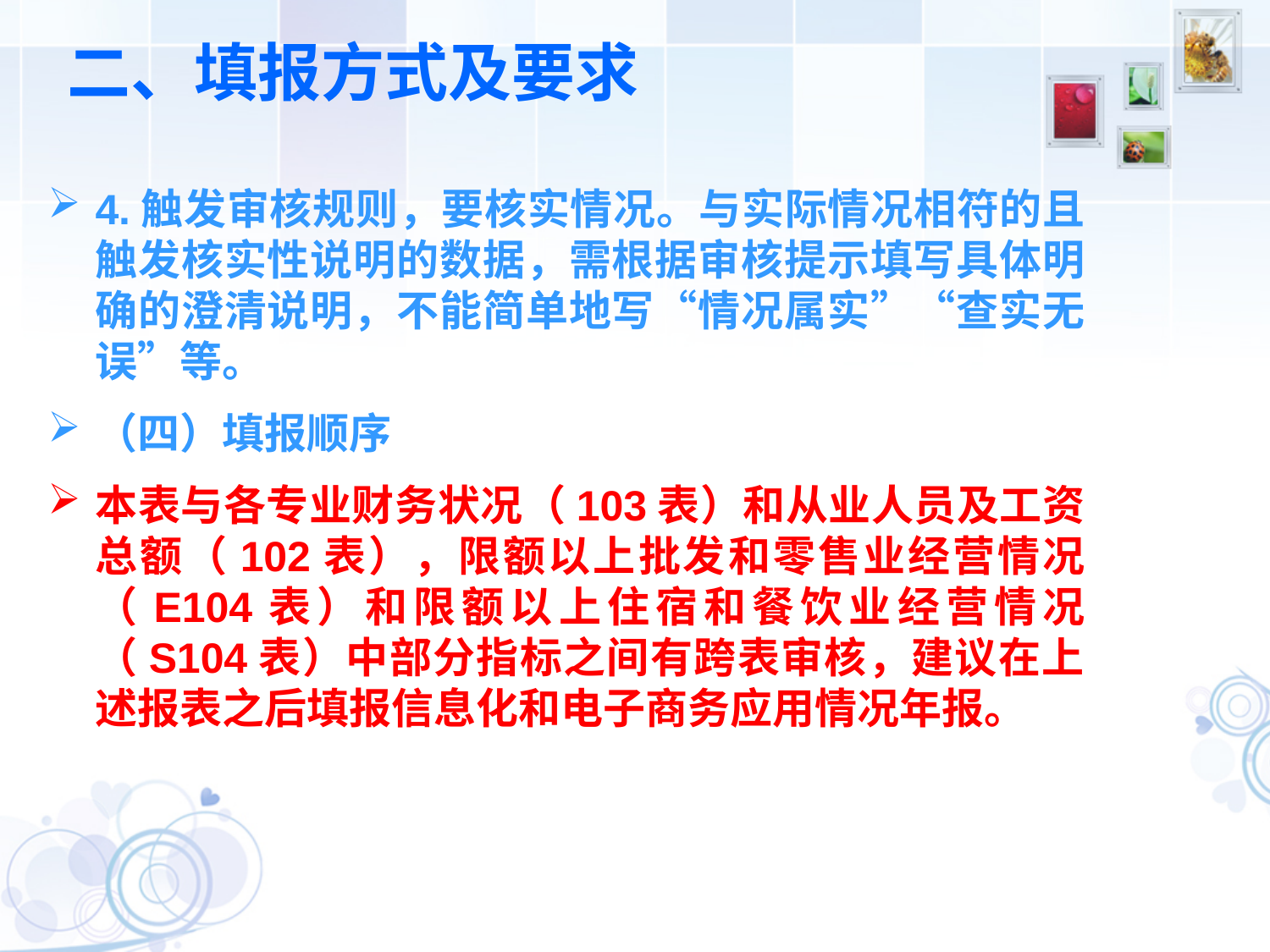

# 二、填报方式及要求
4.触发审核规则，要核实情况。与实际情况相符的且触发核实性说明的数据，需根据审核提示填写具体明确的澄清说明，不能简单地写“情况属实”“查实无误”等。
（四）填报顺序
本表与各专业财务状况（103表）和从业人员及工资总额（102表），限额以上批发和零售业经营情况（E104表）和限额以上住宿和餐饮业经营情况（S104表）中部分指标之间有跨表审核，建议在上述报表之后填报信息化和电子商务应用情况年报。